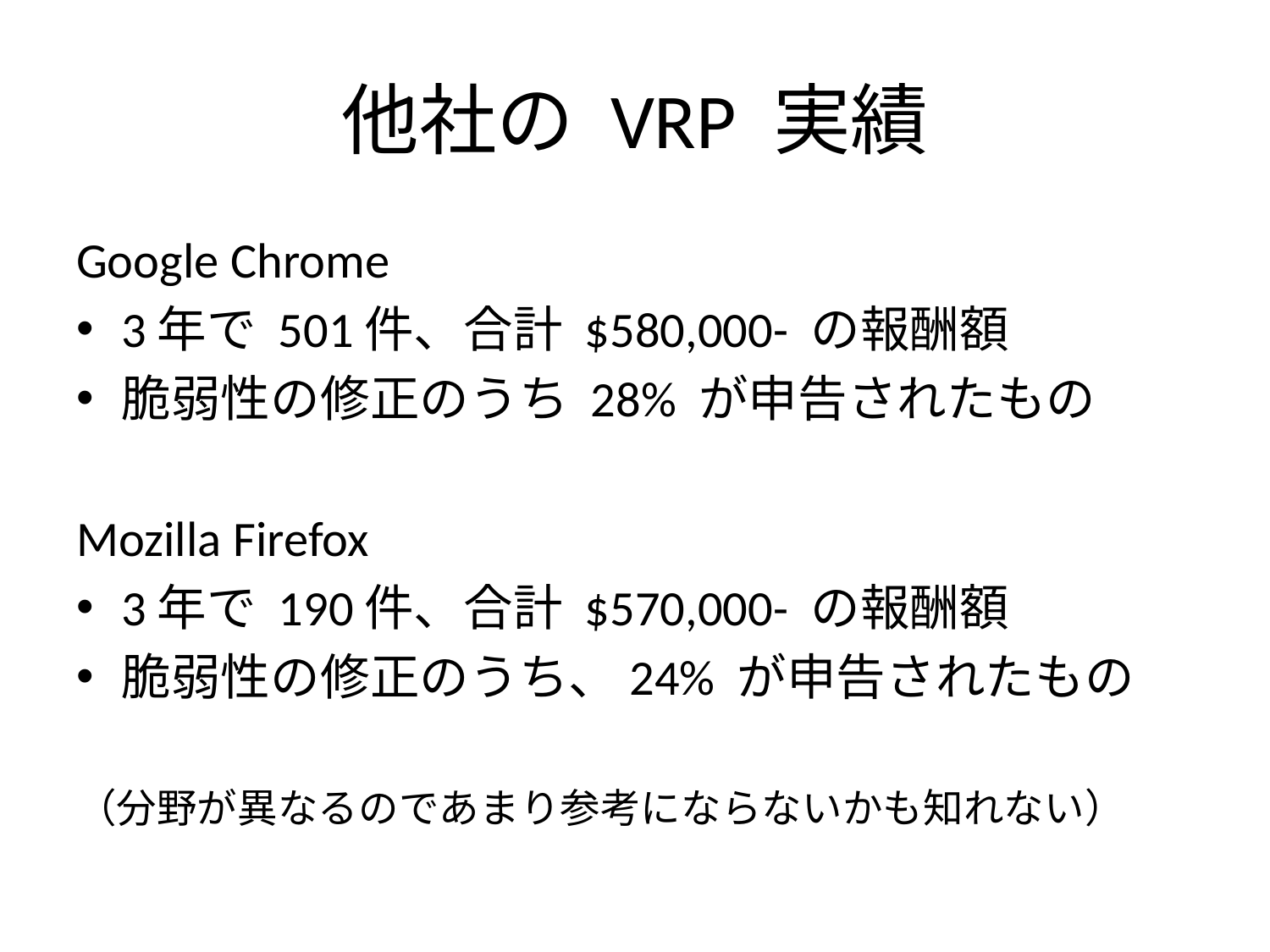

# 他社の VRP 実績
Google Chrome
3年で 501件、合計 $580,000- の報酬額
脆弱性の修正のうち 28% が申告されたもの

Mozilla Firefox
3年で 190件、合計 $570,000- の報酬額
脆弱性の修正のうち、24% が申告されたもの

（分野が異なるのであまり参考にならないかも知れない）